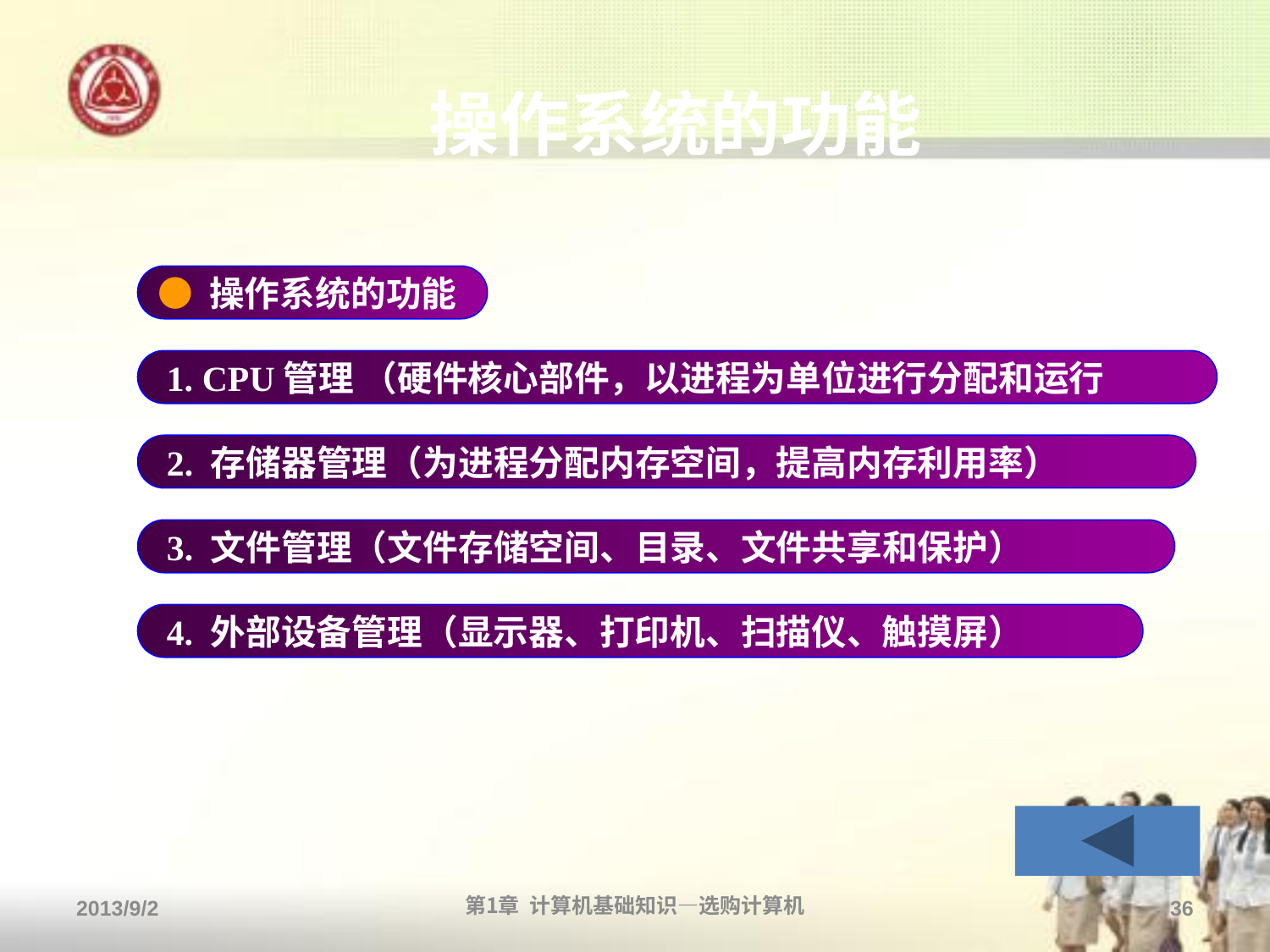

操作系统的功能
● 操作系统的功能
 1. CPU管理 （硬件核心部件，以进程为单位进行分配和运行
 2. 存储器管理（为进程分配内存空间，提高内存利用率）
 3. 文件管理（文件存储空间、目录、文件共享和保护）
 4. 外部设备管理（显示器、打印机、扫描仪、触摸屏）

2013/9/2
第1章  计算机基础知识—选购计算机
36